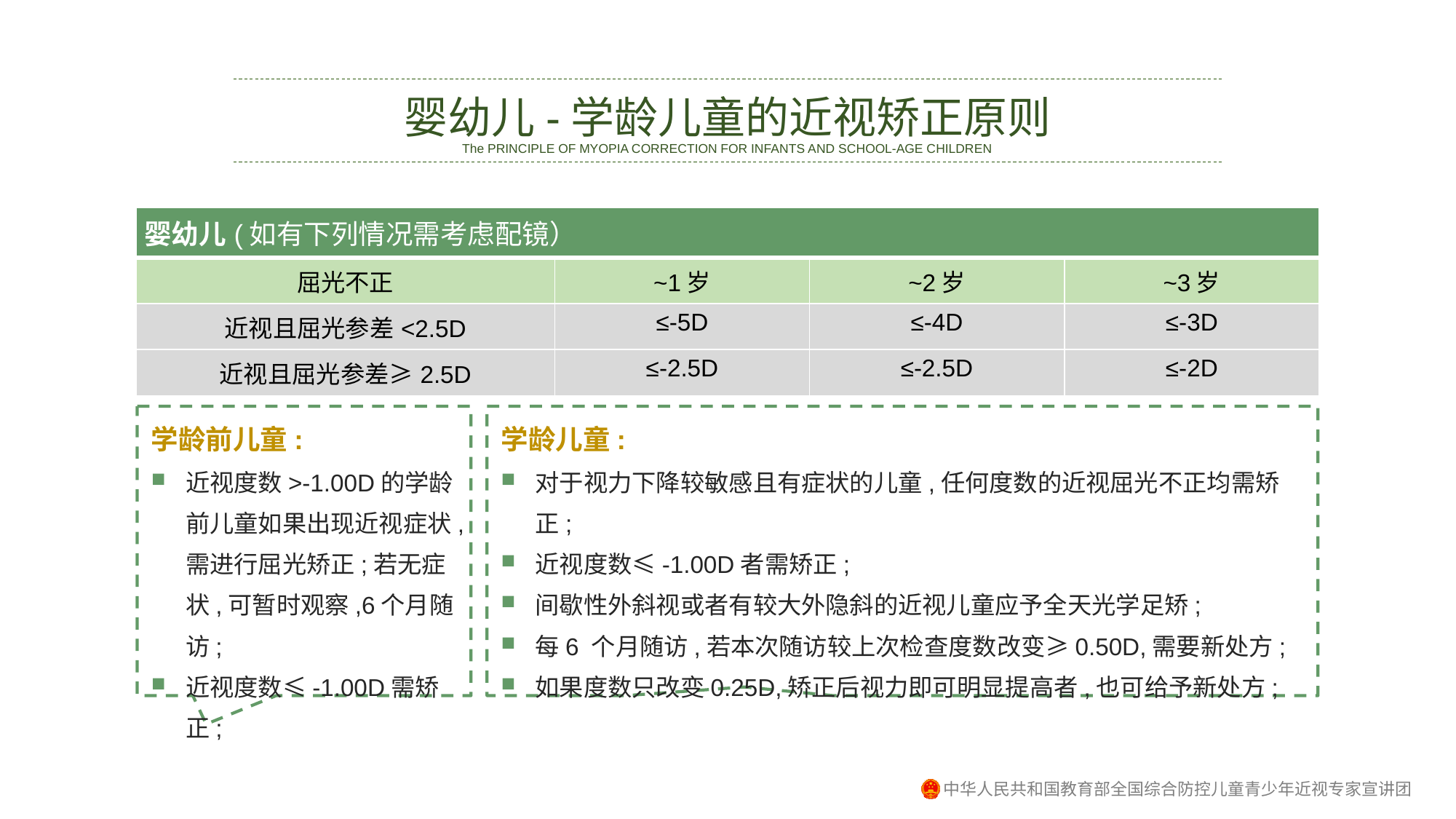

婴幼儿-学龄儿童的近视矫正原则
The PRINCIPLE OF MYOPIA CORRECTION FOR INFANTS AND SCHOOL-AGE CHILDREN
| 婴幼儿(如有下列情况需考虑配镜） |  |  |  |
| --- | --- | --- | --- |
| 屈光不正 | ~1岁 | ~2岁 | ~3岁 |
| 近视且屈光参差<2.5D | ≤-5D | ≤-4D | ≤-3D |
| 近视且屈光参差≥2.5D | ≤-2.5D | ≤-2.5D | ≤-2D |

学龄前儿童:
近视度数>-1.00D的学龄前儿童如果出现近视症状,需进行屈光矫正;若无症状,可暂时观察,6个月随访;
近视度数≤-1.00D需矫正;
学龄儿童:
对于视力下降较敏感且有症状的儿童,任何度数的近视屈光不正均需矫正;
近视度数≤-1.00D者需矫正;
间歇性外斜视或者有较大外隐斜的近视儿童应予全天光学足矫;
每6 个月随访,若本次随访较上次检查度数改变≥0.50D,需要新处方;
如果度数只改变0.25D,矫正后视力即可明显提高者,也可给予新处方;